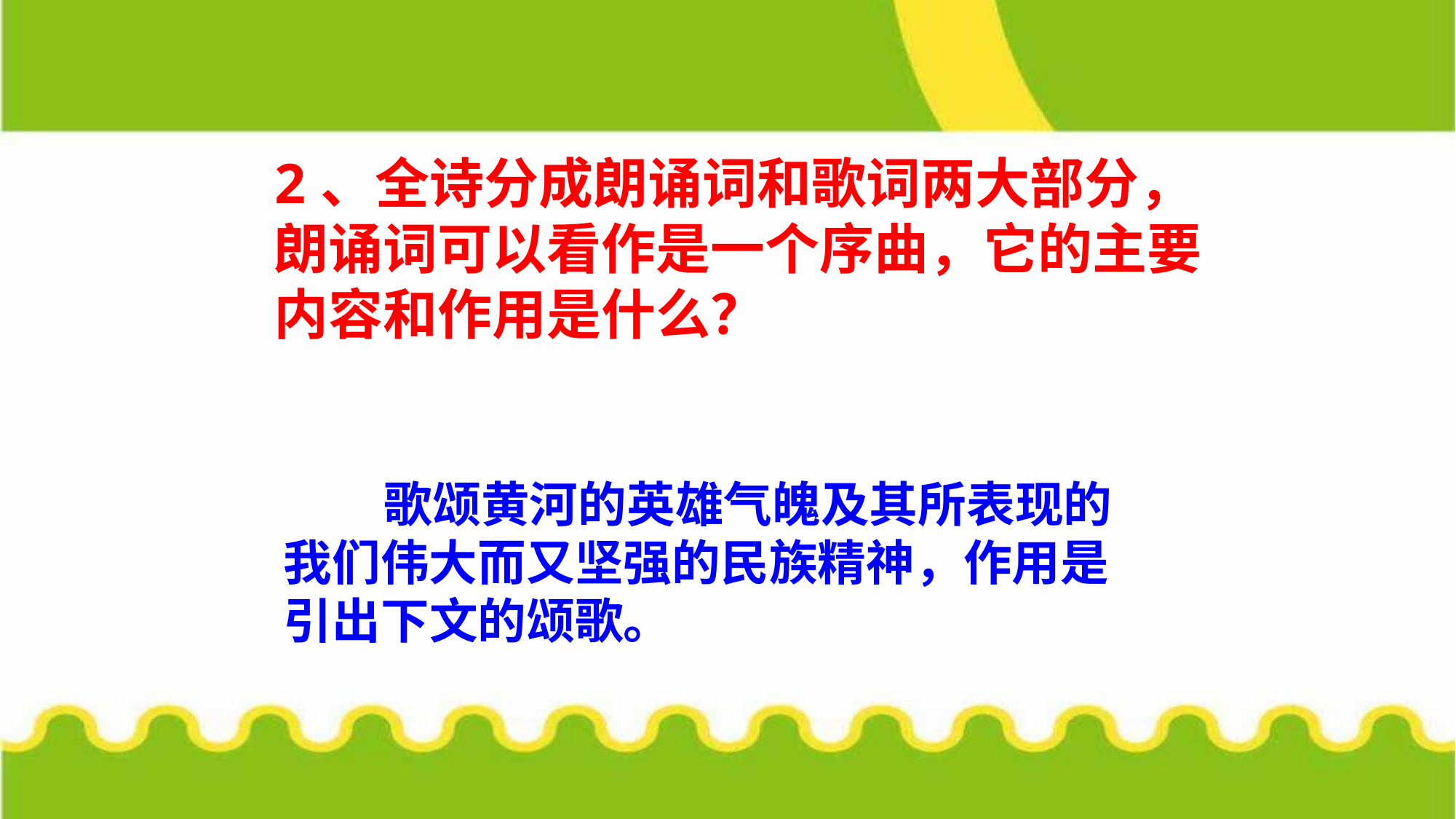

2、全诗分成朗诵词和歌词两大部分，朗诵词可以看作是一个序曲，它的主要内容和作用是什么？
        歌颂黄河的英雄气魄及其所表现的我们伟大而又坚强的民族精神，作用是引出下文的颂歌。